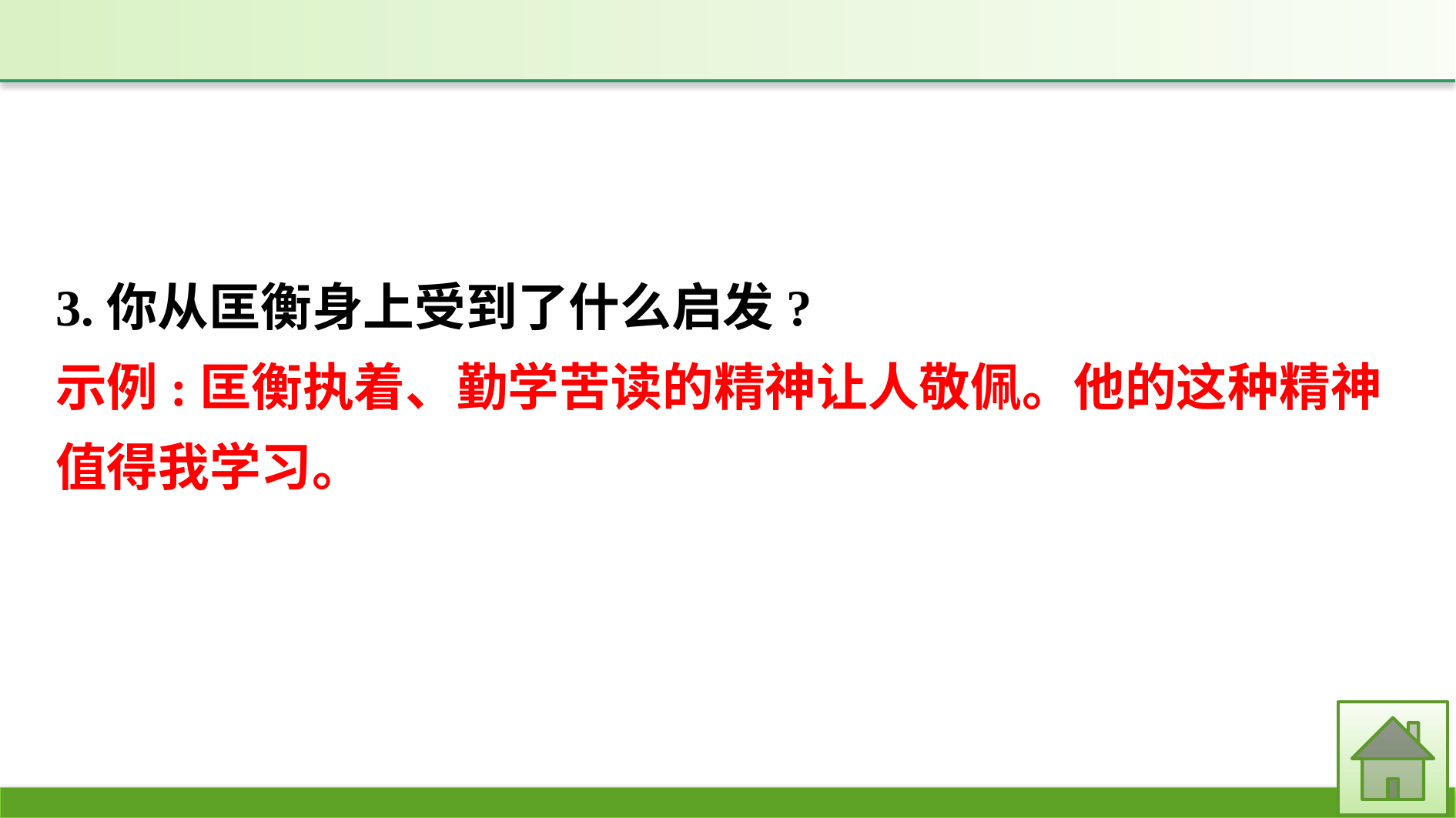

3.你从匡衡身上受到了什么启发?
示例:匡衡执着、勤学苦读的精神让人敬佩。他的这种精神值得我学习。